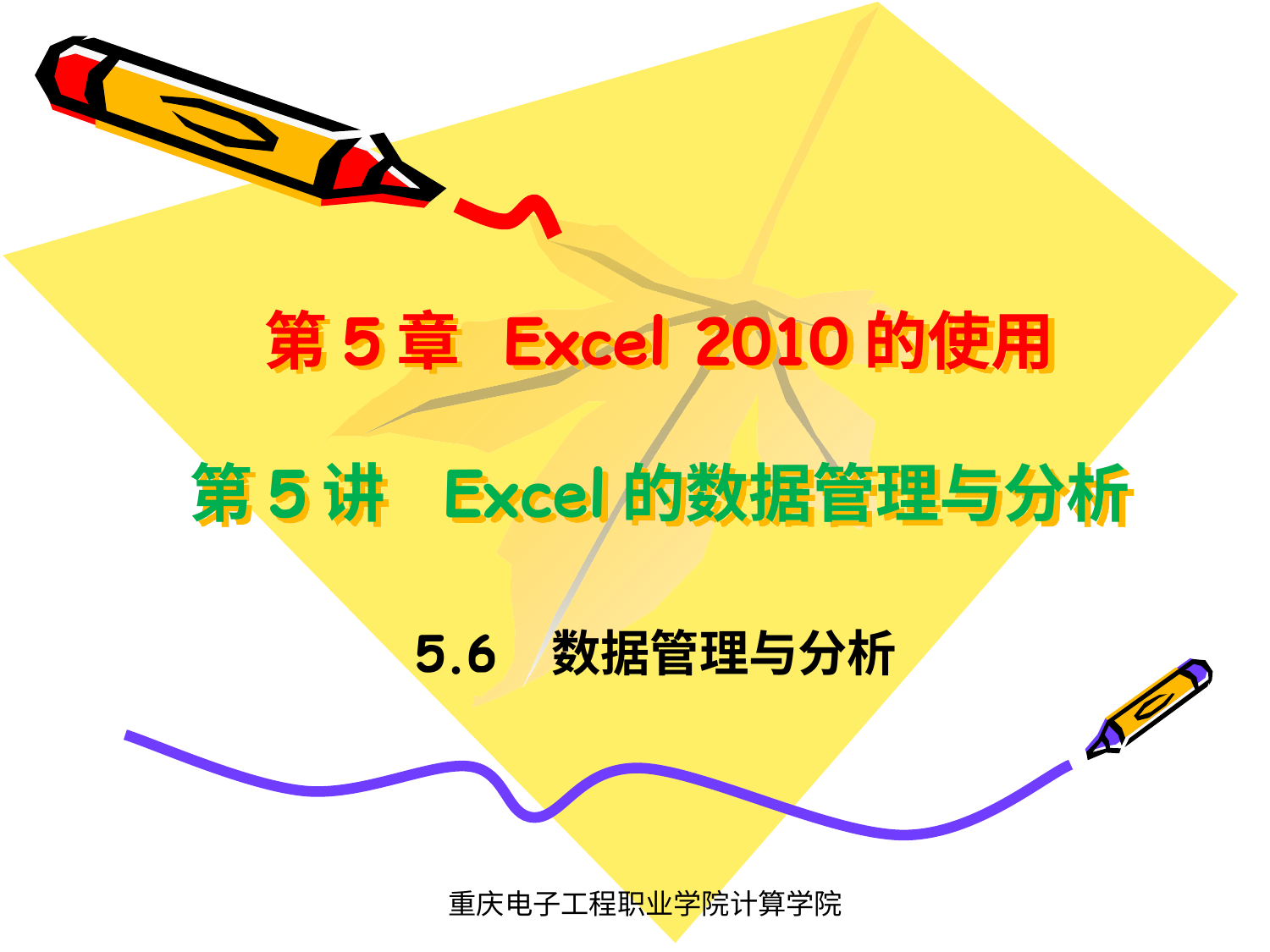

第5章  Excel 2010的使用
第5讲   Excel的数据管理与分析
5.6  数据管理与分析